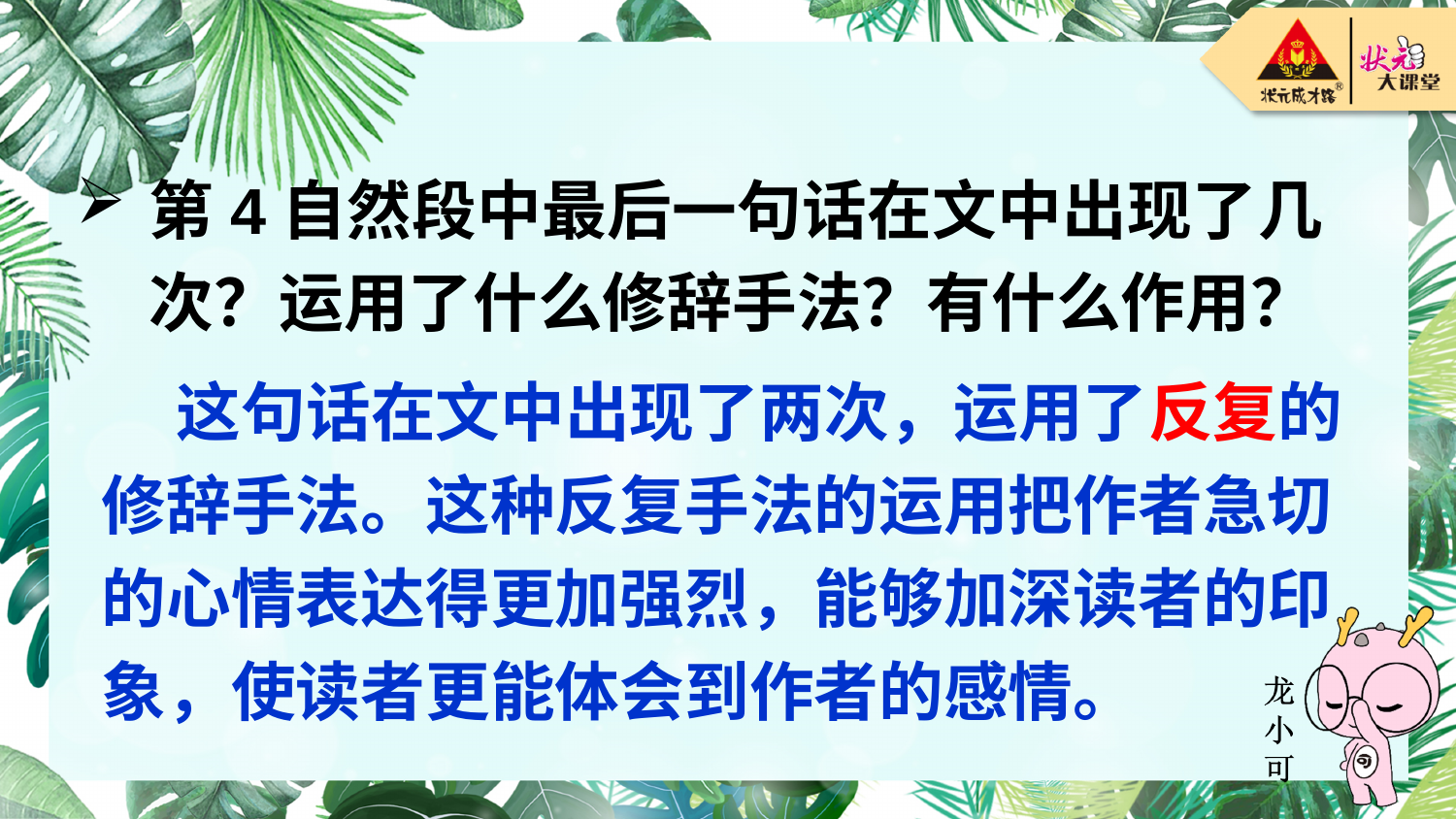

第4自然段中最后一句话在文中出现了几次？运用了什么修辞手法？有什么作用？
    这句话在文中出现了两次，运用了反复的修辞手法。这种反复手法的运用把作者急切的心情表达得更加强烈，能够加深读者的印象，使读者更能体会到作者的感情。